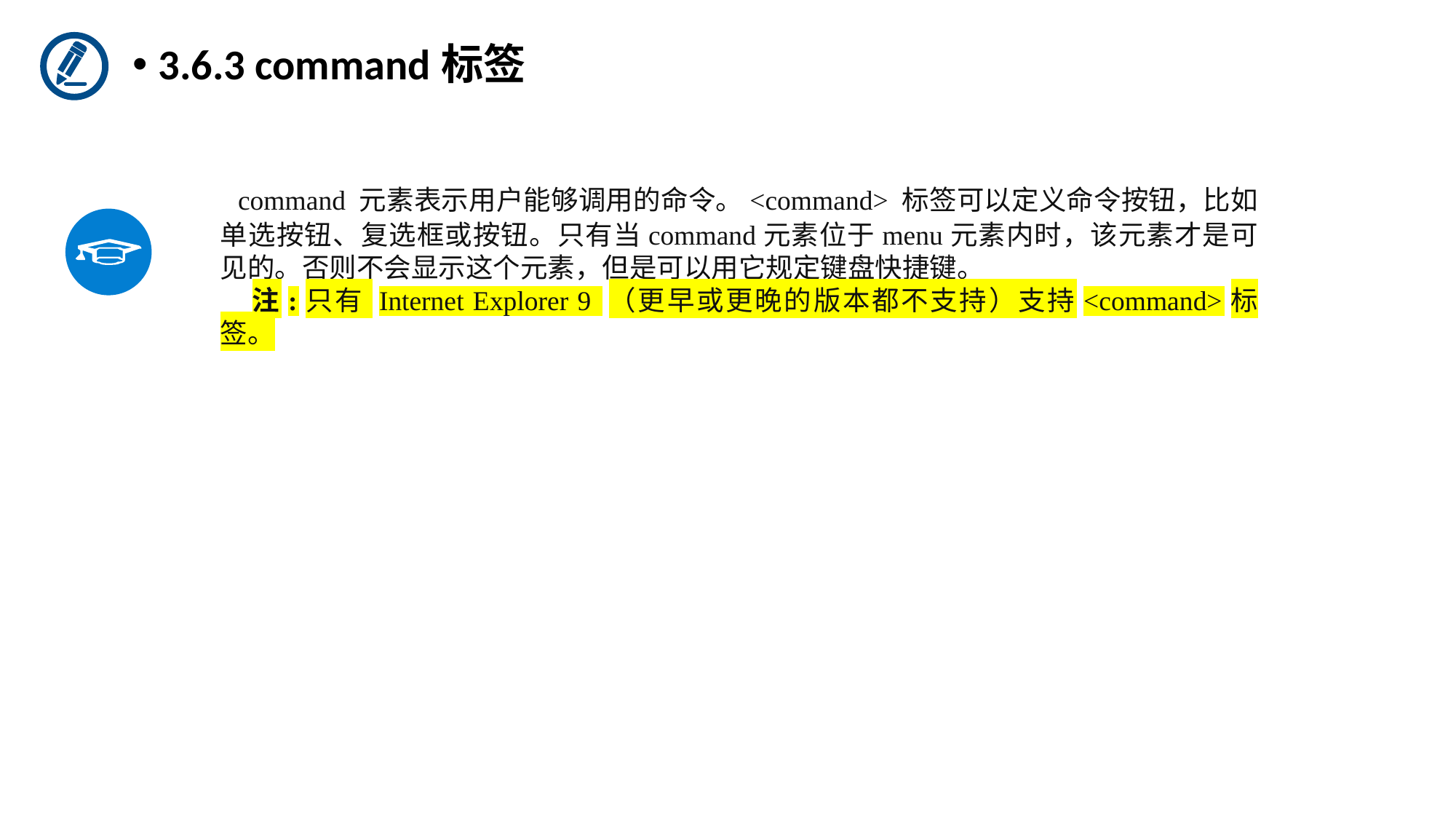

3.6.3 command标签
 command 元素表示用户能够调用的命令。<command> 标签可以定义命令按钮，比如单选按钮、复选框或按钮。只有当command元素位于menu元素内时，该元素才是可见的。否则不会显示这个元素，但是可以用它规定键盘快捷键。
注:只有 Internet Explorer 9 （更早或更晚的版本都不支持）支持<command>标签。